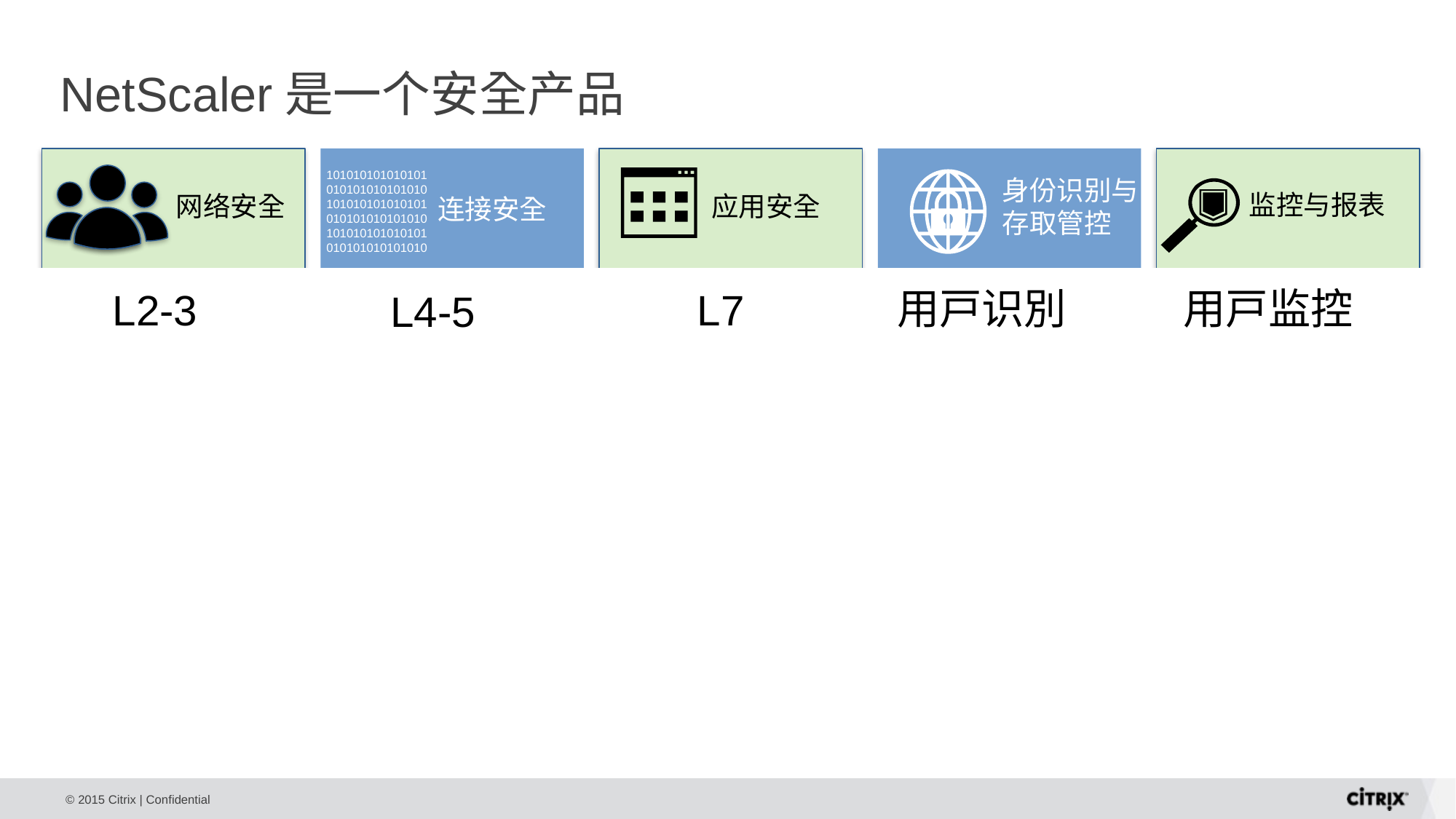

# NetScaler是一个安全产品

101010101010101
010101010101010
101010101010101
010101010101010
101010101010101
010101010101010

应用安全
身份识别与存取管控

监控与报表
网络安全
连接安全

用戸识別
用戸监控
L2-3
L7
L4-5
远端存取
Unified Gateway
One URL
SmartControl
SSL 代理
Next Gen ECC
FIPS 140-2
End-to-End SSL

认证
Federated Identity
AAA Web Proxy
n-Factor Authentication
应用防火墙
Best Price/Performance
Zero-day Attacks
Cloud Integration
视觉化
HDX Insight
Detailed Logs
Reporting
网络分隔
SDX Instances
Admin Partitions
Traffic Domains
攻击防护
Flood Attacks
Malformed Pkt. Attacks
DNS Server Attacks

DDoS
Surge Protection
HTTP DoS
Priority Queuing
授权
Granular Policies
SmartControl
Extensible policies
法规
FIPS 140-2
PCI – DSS | HIPAA
Common Criteria
网络层防护
DNS Proxy
DDoS
ACLs
高可用
Load Balancing
Health Monitoring
Performance
应用攻击防护
HTTP Protocol Validations
Rich policy Language
Deep Packet Inspection
访问控制
Remote Access
One URL
Per App VPN
威胁分析
Run-time Analytics
Security Posture
Actionable Data